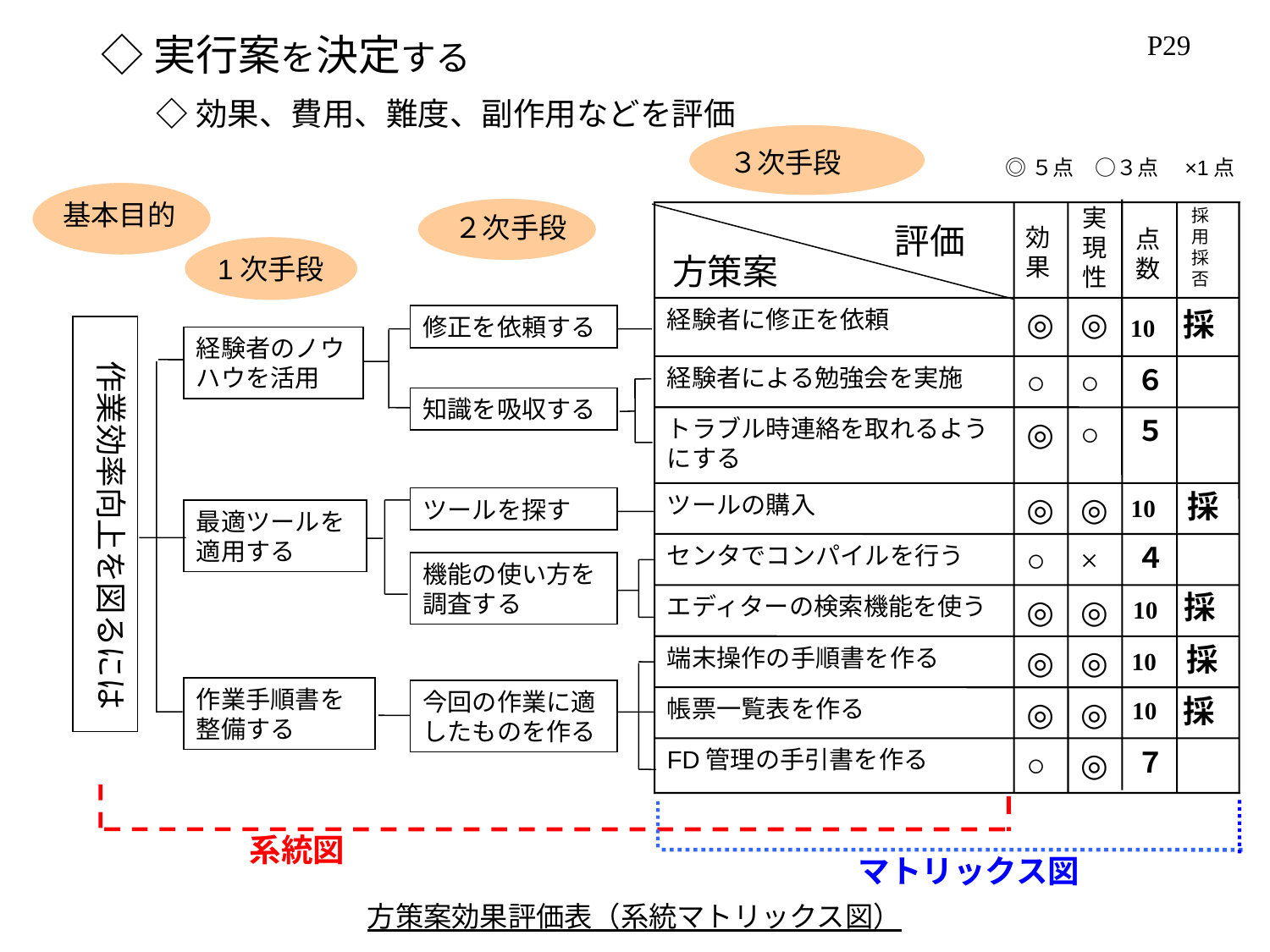

P29
◇実行案を決定する
◇効果、費用、難度、副作用などを評価

３次手段

実現性
採用採否

評価
効果
点数
方策案
経験者に修正を依頼

◎
◎
採
10
経験者による勉強会を実施

○
○
６

トラブル時連絡を取れるようにする

◎
○
５

採
ツールの購入

◎
◎
10
センタでコンパイルを行う

○
×
４

採
エディターの検索機能を使う

◎
◎

10

採
端末操作の手順書を作る

◎
◎
10

採
帳票一覧表を作る

◎
◎
10
FD管理の手引書を作る

○
◎
７

◎５点　○３点　×1点

基本目的
　作業効率向上を図るには

２次手段
修正を依頼する

知識を吸収する

ツールを探す

機能の使い方を調査する

今回の作業に適したものを作る

1次手段
経験者のノウハウを活用

最適ツールを適用する

作業手順書を整備する

系統図

マトリックス図

# 方策案効果評価表（系統マトリックス図）